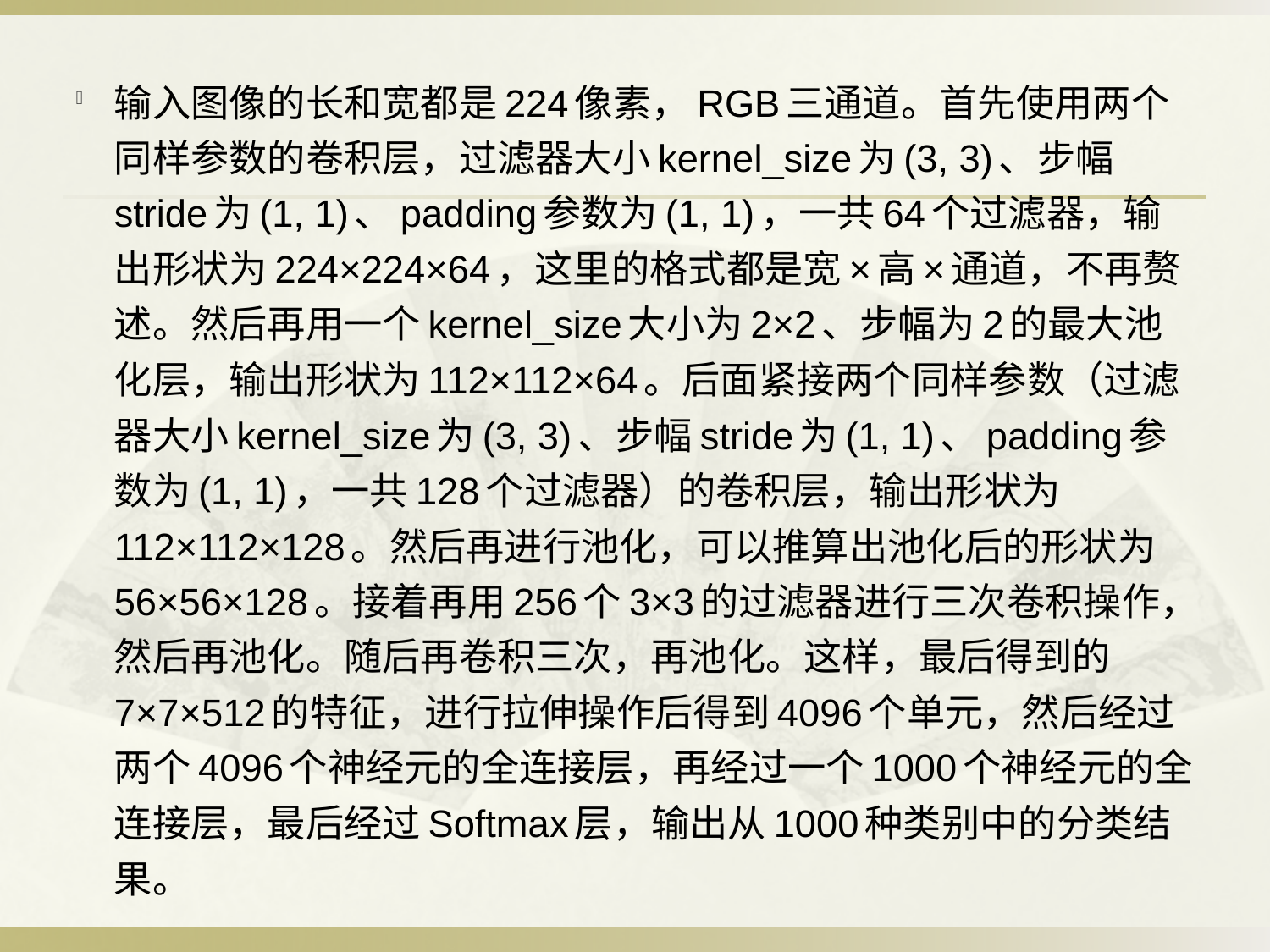

输入图像的长和宽都是224像素，RGB三通道。首先使用两个同样参数的卷积层，过滤器大小kernel_size为(3, 3)、步幅stride为(1, 1)、padding参数为(1, 1)，一共64个过滤器，输出形状为224×224×64，这里的格式都是宽×高×通道，不再赘述。然后再用一个kernel_size大小为2×2、步幅为2的最大池化层，输出形状为112×112×64。后面紧接两个同样参数（过滤器大小kernel_size为(3, 3)、步幅stride为(1, 1)、padding参数为(1, 1)，一共128个过滤器）的卷积层，输出形状为112×112×128。然后再进行池化，可以推算出池化后的形状为56×56×128。接着再用256个3×3的过滤器进行三次卷积操作，然后再池化。随后再卷积三次，再池化。这样，最后得到的7×7×512的特征，进行拉伸操作后得到4096个单元，然后经过两个4096个神经元的全连接层，再经过一个1000个神经元的全连接层，最后经过Softmax层，输出从1000种类别中的分类结果。